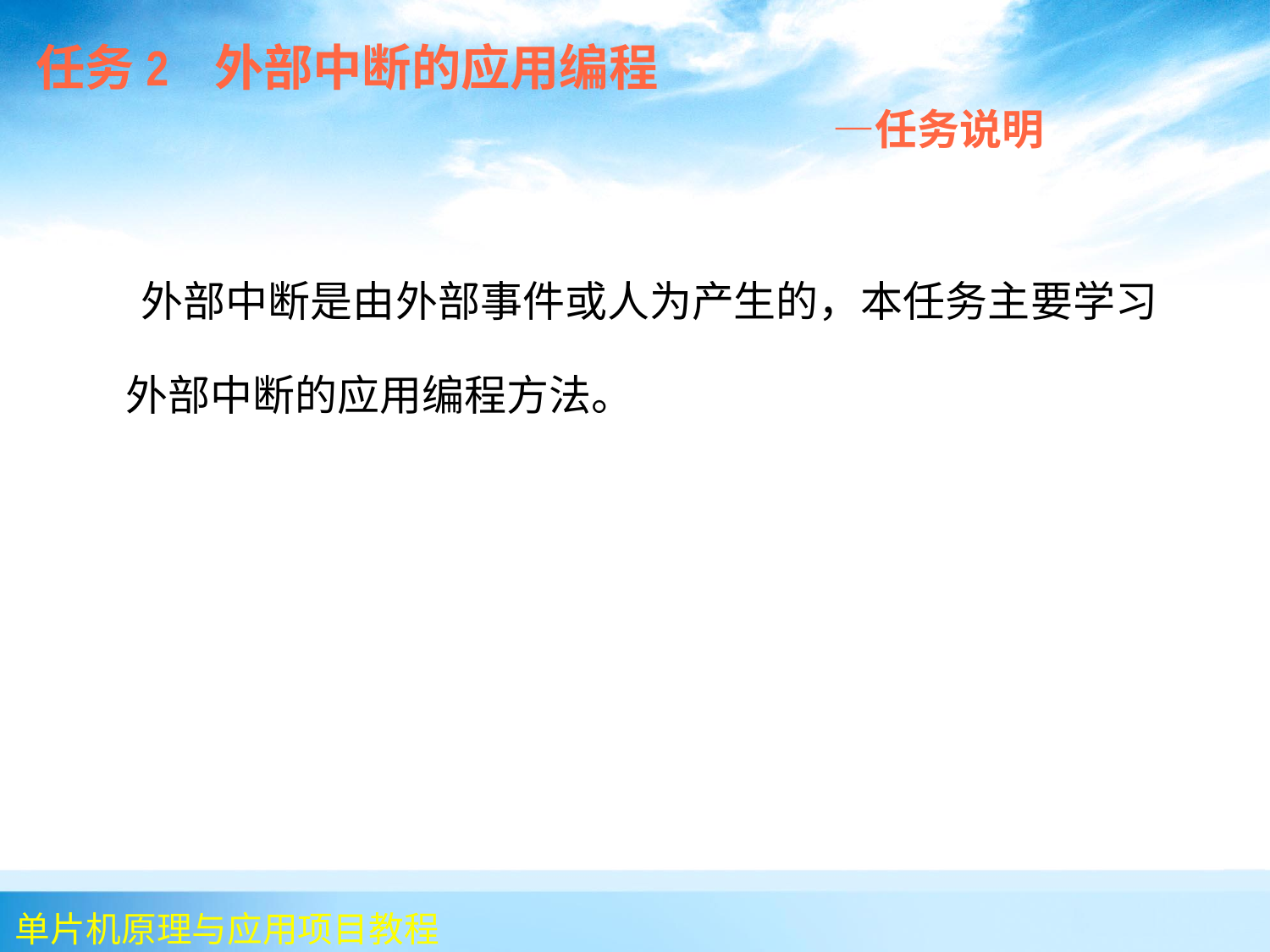

任务2   外部中断的应用编程
                                                                       —任务说明
      外部中断是由外部事件或人为产生的，本任务主要学习外部中断的应用编程方法。